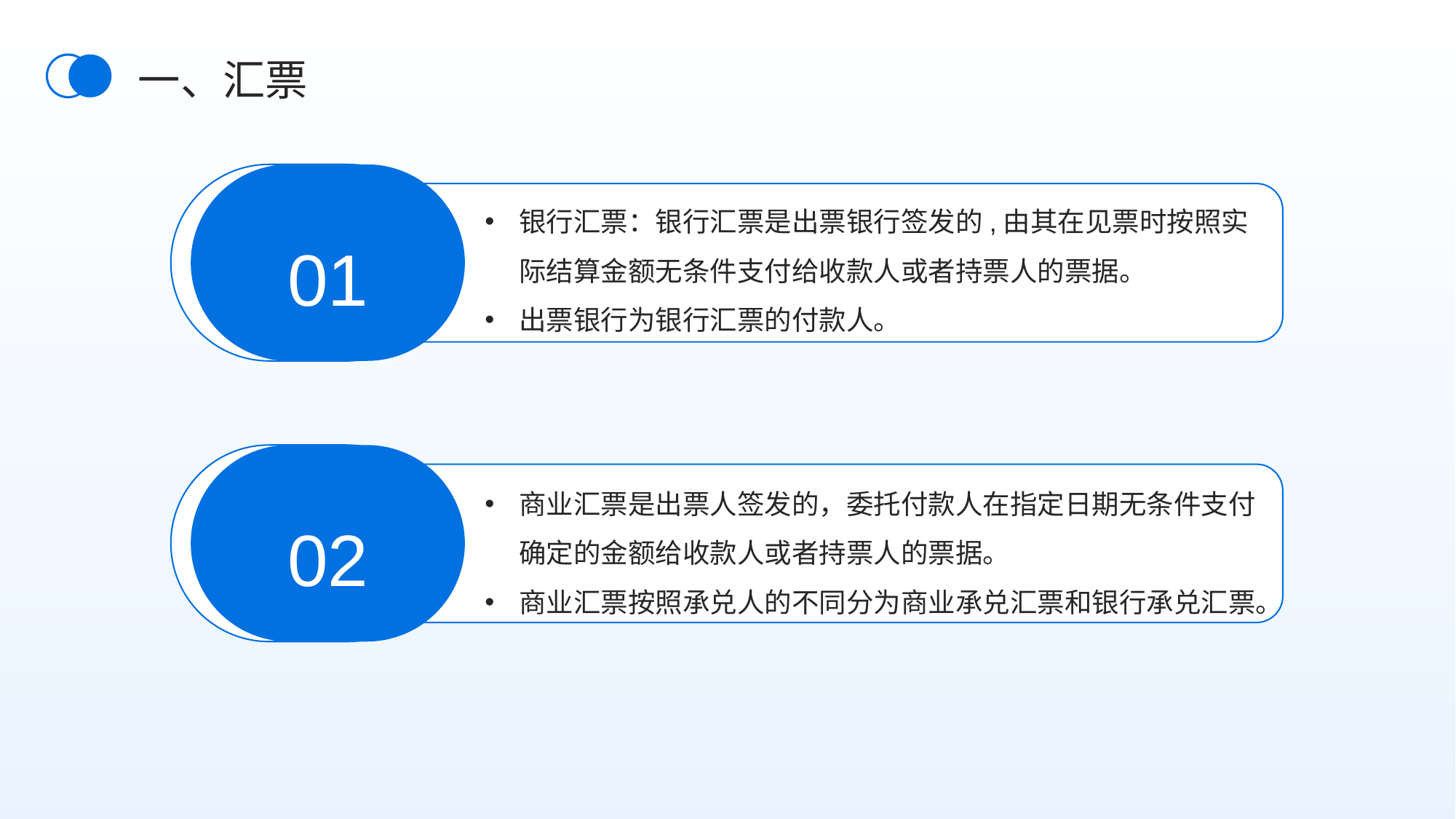

一、汇票

01
银行汇票：银行汇票是出票银行签发的,由其在见票时按照实际结算金额无条件支付给收款人或者持票人的票据。
出票银行为银行汇票的付款人。

02
商业汇票是出票人签发的，委托付款人在指定日期无条件支付确定的金额给收款人或者持票人的票据。
商业汇票按照承兑人的不同分为商业承兑汇票和银行承兑汇票。